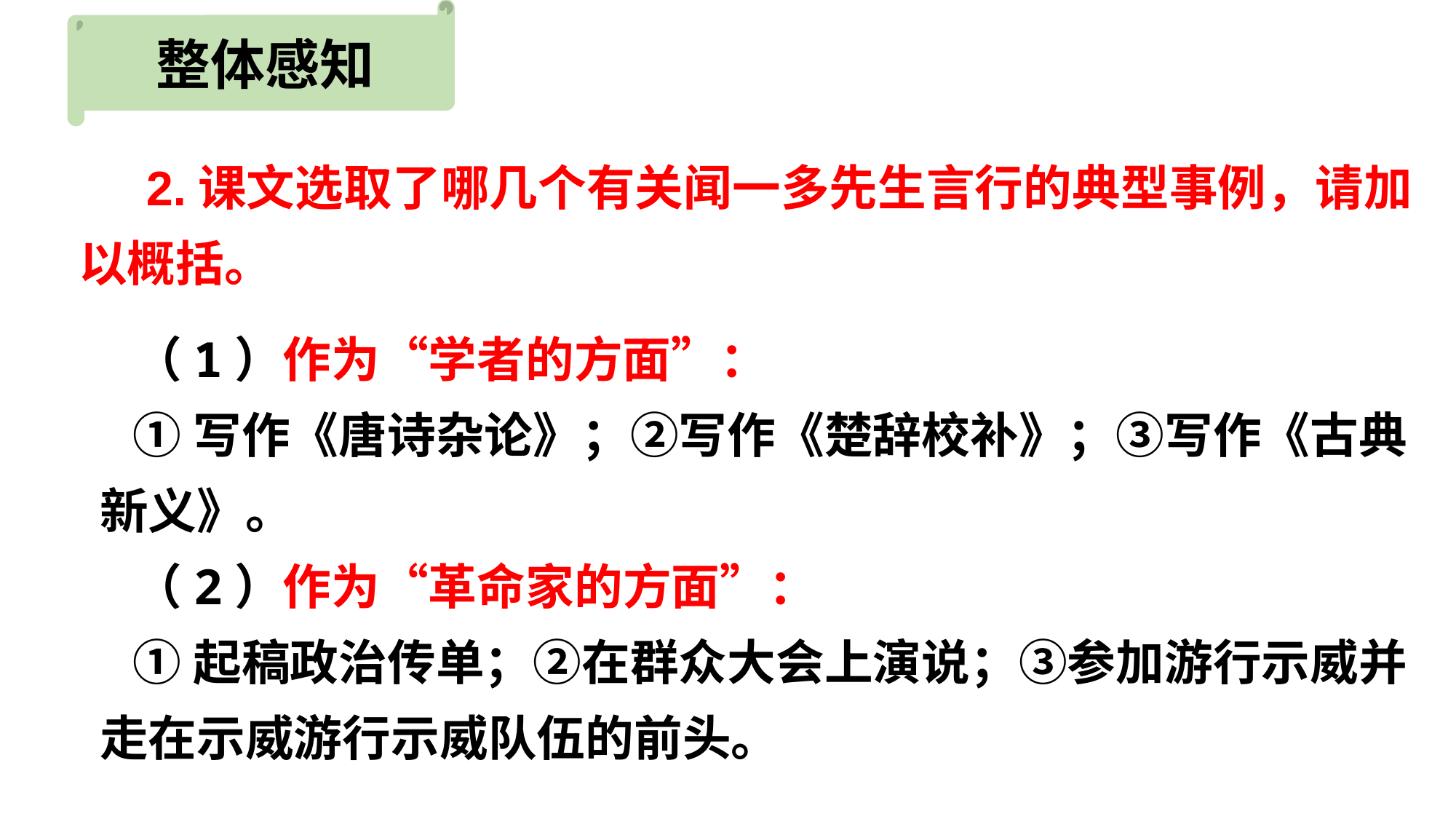

整体感知
     2.课文选取了哪几个有关闻一多先生言行的典型事例，请加以概括。
  （1）作为“学者的方面”：
   ①写作《唐诗杂论》；②写作《楚辞校补》；③写作《古典新义》。
  （2）作为“革命家的方面”：
   ①起稿政治传单；②在群众大会上演说；③参加游行示威并走在示威游行示威队伍的前头。